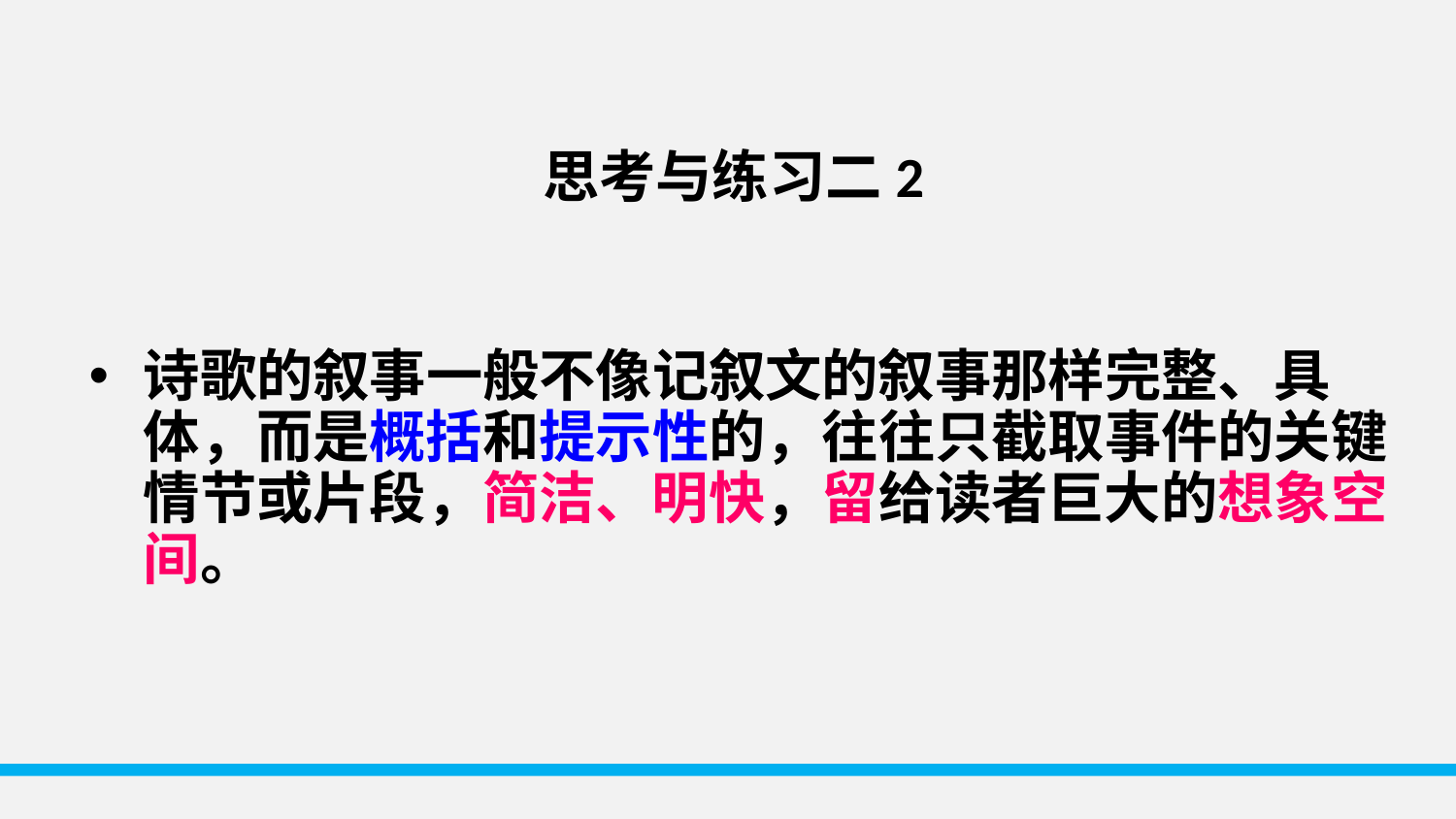

思考与练习二2
诗歌的叙事一般不像记叙文的叙事那样完整、具体，而是概括和提示性的，往往只截取事件的关键情节或片段，简洁、明快，留给读者巨大的想象空间。